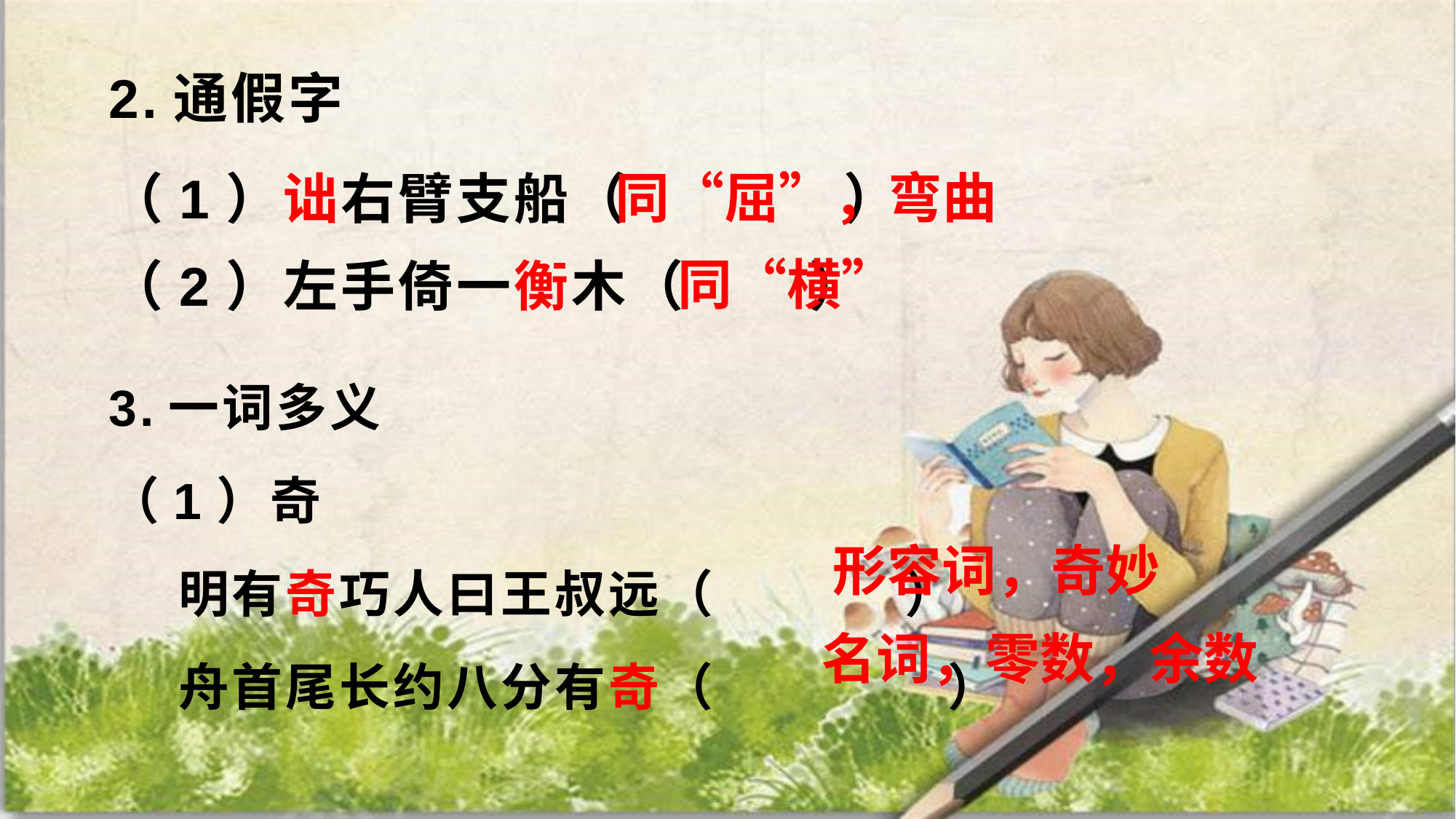

2.通假字

（1）诎右臂支船（              ）
（2）左手倚一衡木（        ）

同“屈”，弯曲
同“横”
3.一词多义
（1）奇
    明有奇巧人曰王叔远（             ）
    舟首尾长约八分有奇（                ）
形容词，奇妙
名词，零数，余数